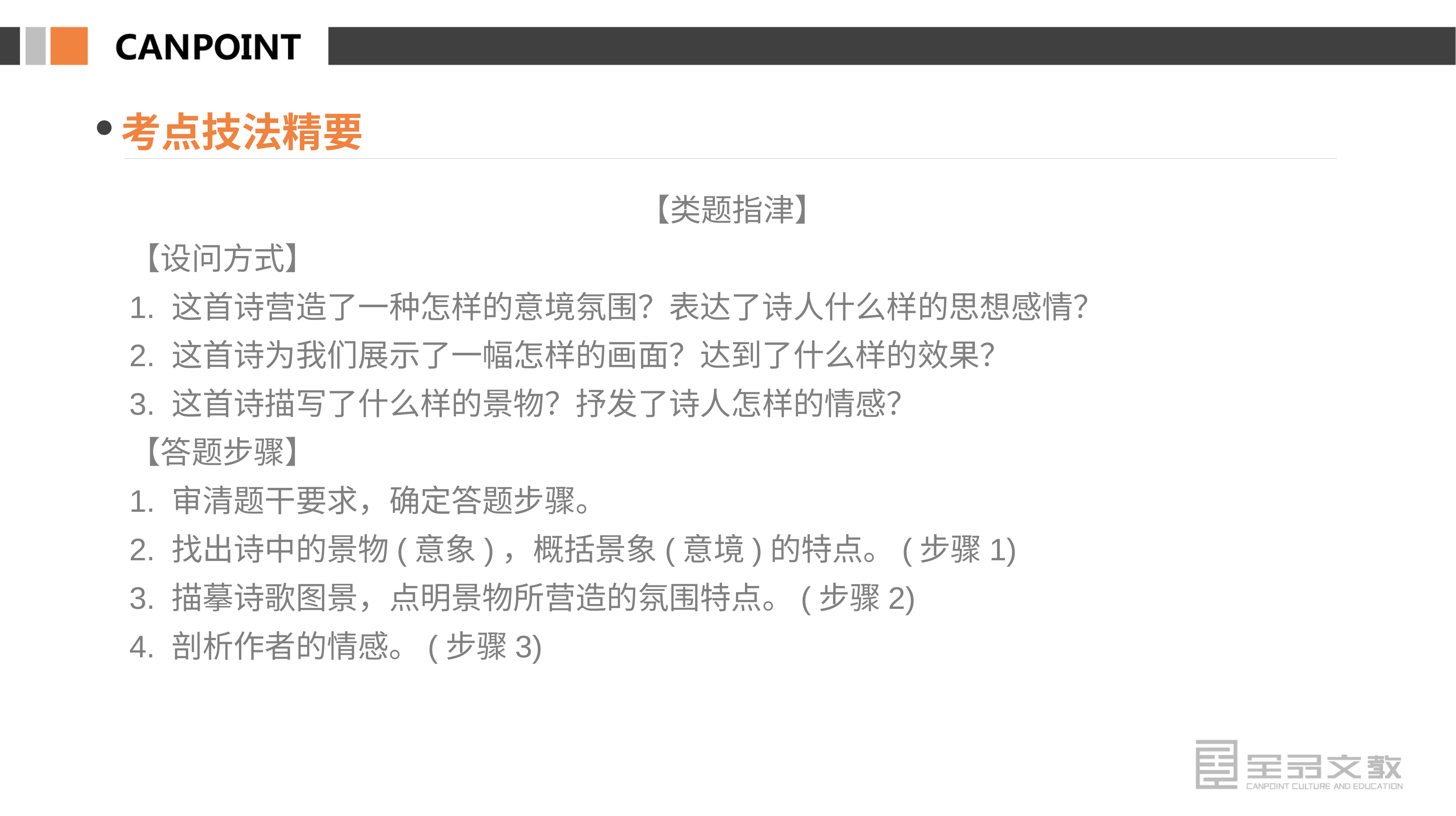

考点技法精要

【类题指津】
【设问方式】
1. 这首诗营造了一种怎样的意境氛围？表达了诗人什么样的思想感情？
2. 这首诗为我们展示了一幅怎样的画面？达到了什么样的效果？
3. 这首诗描写了什么样的景物？抒发了诗人怎样的情感？
【答题步骤】
1. 审清题干要求，确定答题步骤。
2. 找出诗中的景物(意象)，概括景象(意境)的特点。(步骤1)
3. 描摹诗歌图景，点明景物所营造的氛围特点。(步骤2)
4. 剖析作者的情感。(步骤3)